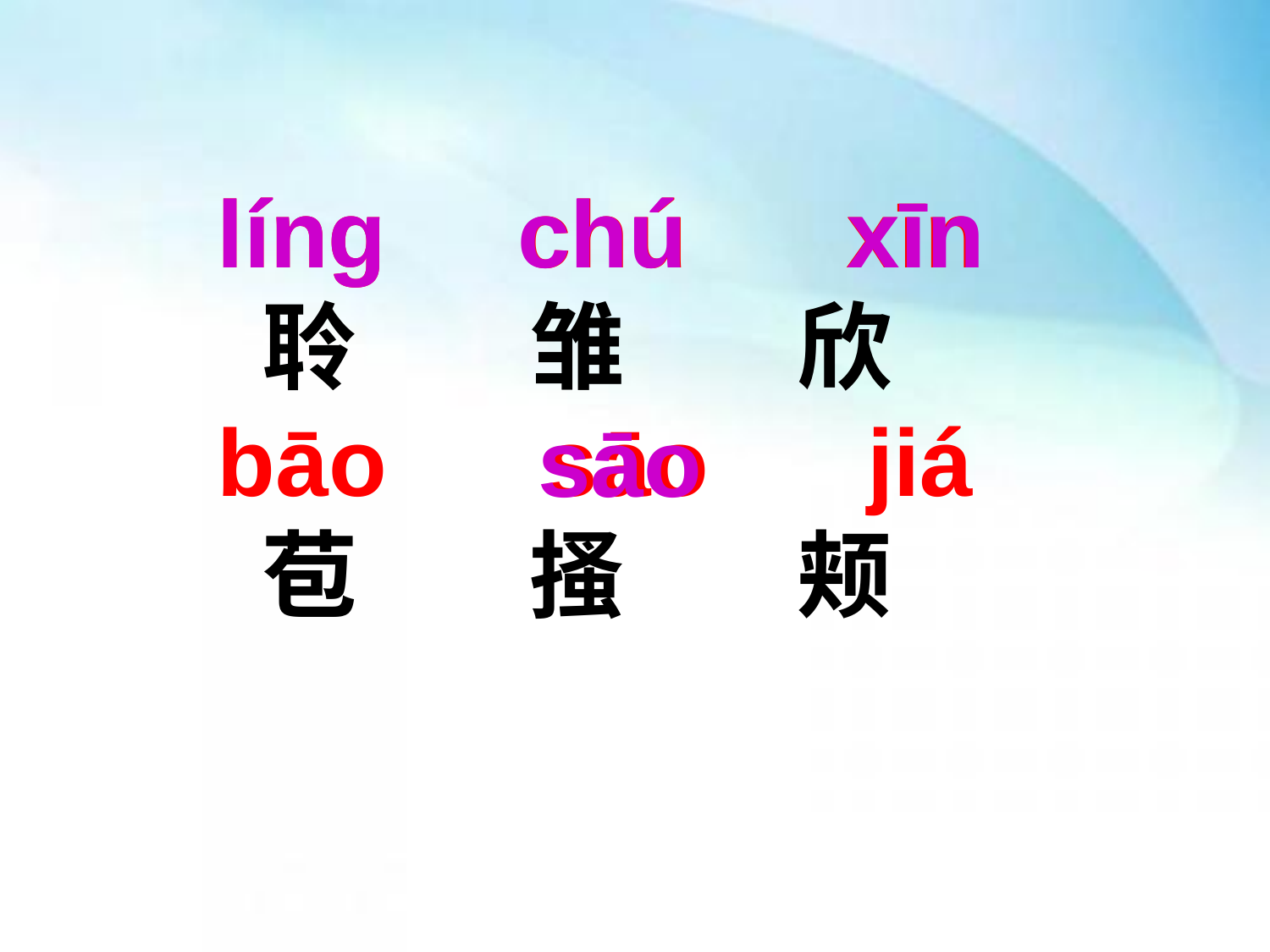

líng     chú      xīn
 聆        雏        欣
bāo      sāo      jiá
 苞        搔        颊
líng
chú
xīn

sāo